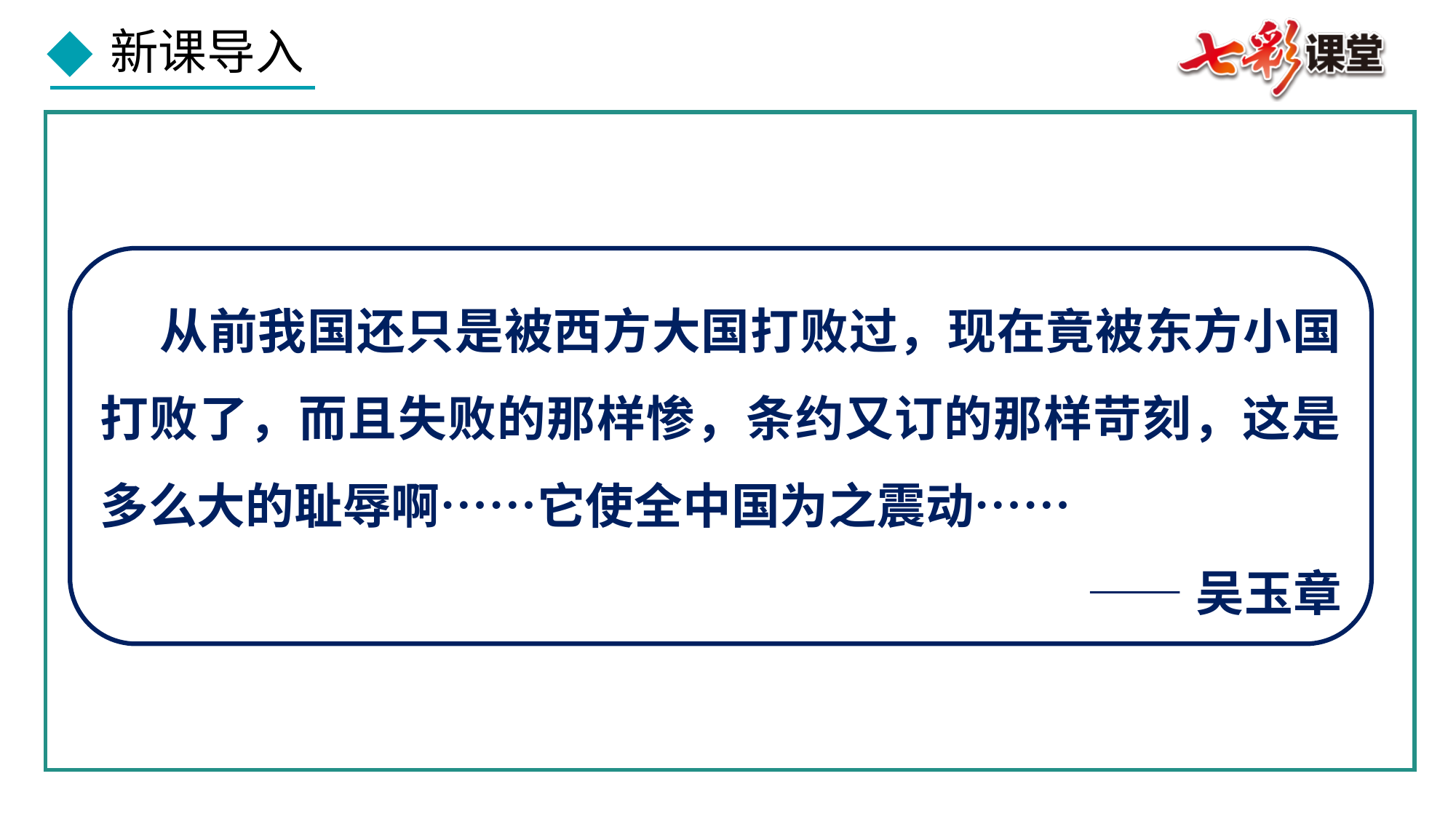

从前我国还只是被西方大国打败过，现在竟被东方小国打败了，而且失败的那样惨，条约又订的那样苛刻，这是多么大的耻辱啊……它使全中国为之震动……
——吴玉章